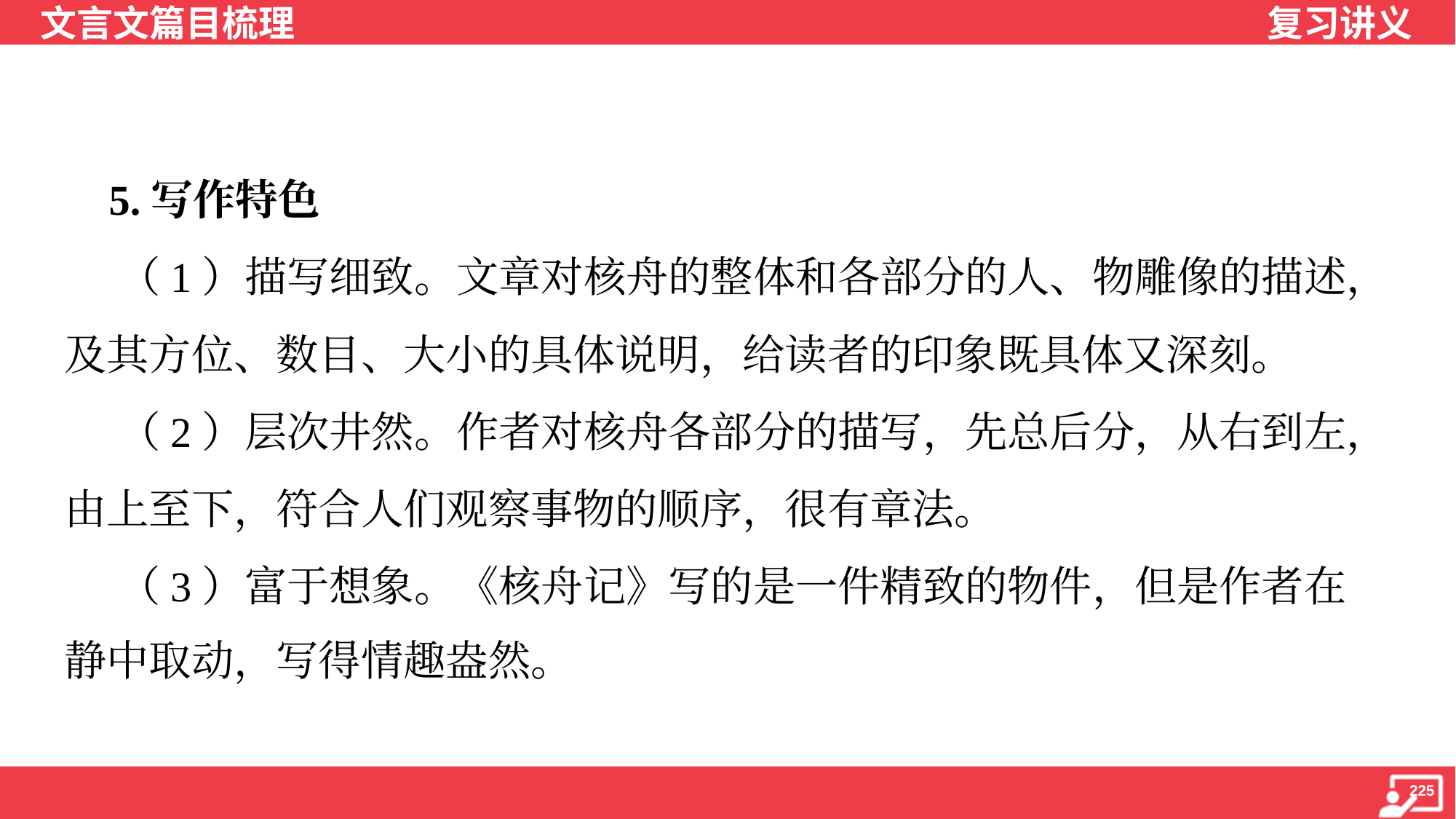

5.写作特色
    （1）描写细致。文章对核舟的整体和各部分的人、物雕像的描述，
及其方位、数目、大小的具体说明，给读者的印象既具体又深刻。
    （2）层次井然。作者对核舟各部分的描写，先总后分，从右到左，
由上至下，符合人们观察事物的顺序，很有章法。
    （3）富于想象。《核舟记》写的是一件精致的物件，但是作者在
静中取动，写得情趣盎然。